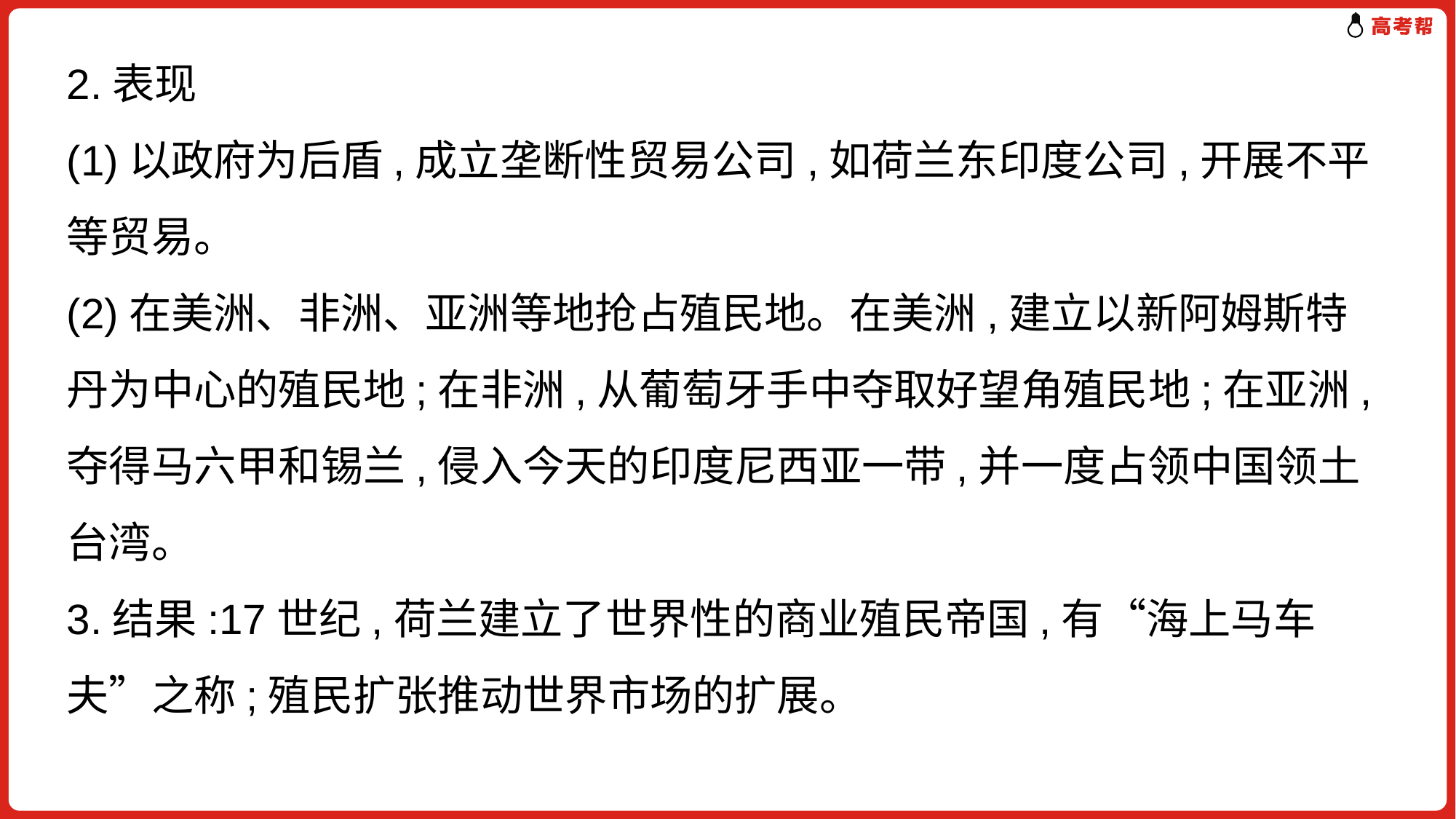

2.表现
(1)以政府为后盾,成立垄断性贸易公司,如荷兰东印度公司,开展不平等贸易。
(2)在美洲、非洲、亚洲等地抢占殖民地。在美洲,建立以新阿姆斯特丹为中心的殖民地;在非洲,从葡萄牙手中夺取好望角殖民地;在亚洲,夺得马六甲和锡兰,侵入今天的印度尼西亚一带,并一度占领中国领土台湾。
3.结果:17世纪,荷兰建立了世界性的商业殖民帝国,有“海上马车夫”之称;殖民扩张推动世界市场的扩展。